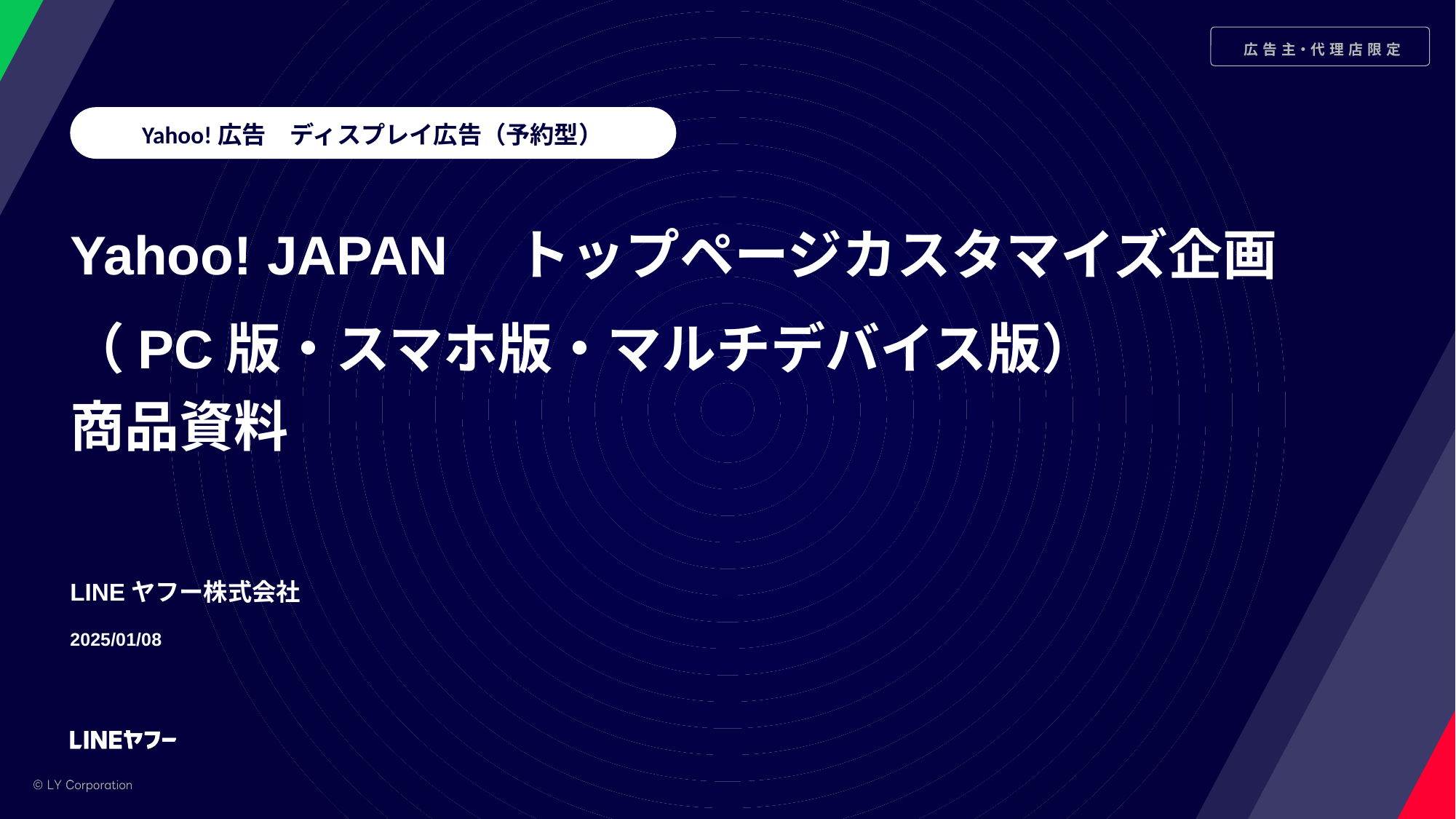

Yahoo! JAPAN　トップページカスタマイズ企画
（PC版・スマホ版・マルチデバイス版）
商品資料
LINEヤフー株式会社
2025/01/08